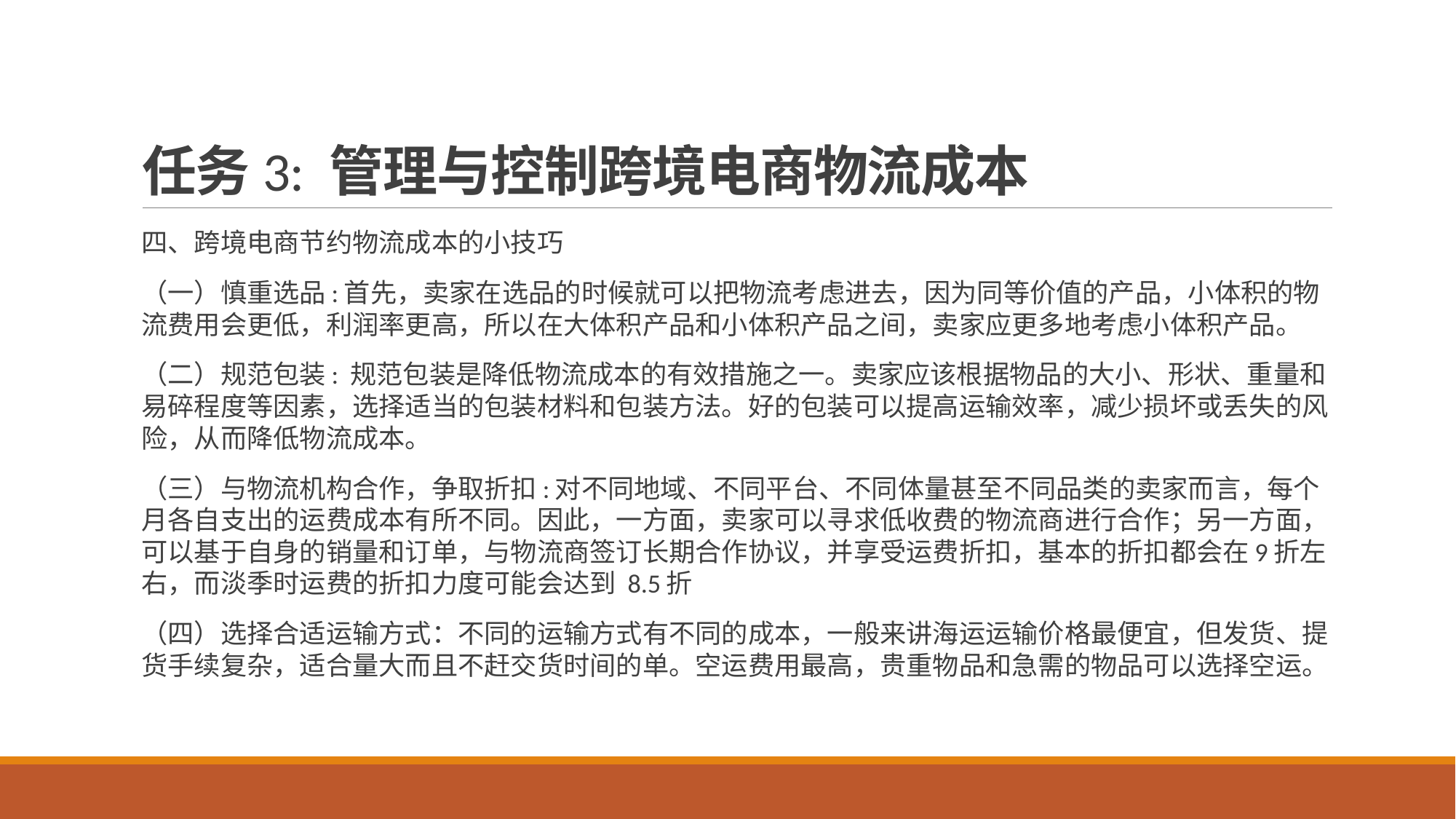

# 任务3: 管理与控制跨境电商物流成本
四、跨境电商节约物流成本的小技巧
（一）慎重选品:首先，卖家在选品的时候就可以把物流考虑进去，因为同等价值的产品，小体积的物流费用会更低，利润率更高，所以在大体积产品和小体积产品之间，卖家应更多地考虑小体积产品。
（二）规范包装: 规范包装是降低物流成本的有效措施之一。卖家应该根据物品的大小、形状、重量和易碎程度等因素，选择适当的包装材料和包装方法。好的包装可以提高运输效率，减少损坏或丢失的风险，从而降低物流成本。
（三）与物流机构合作，争取折扣:对不同地域、不同平台、不同体量甚至不同品类的卖家而言，每个月各自支出的运费成本有所不同。因此，一方面，卖家可以寻求低收费的物流商进行合作；另一方面，可以基于自身的销量和订单，与物流商签订长期合作协议，并享受运费折扣，基本的折扣都会在9折左右，而淡季时运费的折扣力度可能会达到 8.5折
（四）选择合适运输方式：不同的运输方式有不同的成本，一般来讲海运运输价格最便宜，但发货、提货手续复杂，适合量大而且不赶交货时间的单。空运费用最高，贵重物品和急需的物品可以选择空运。